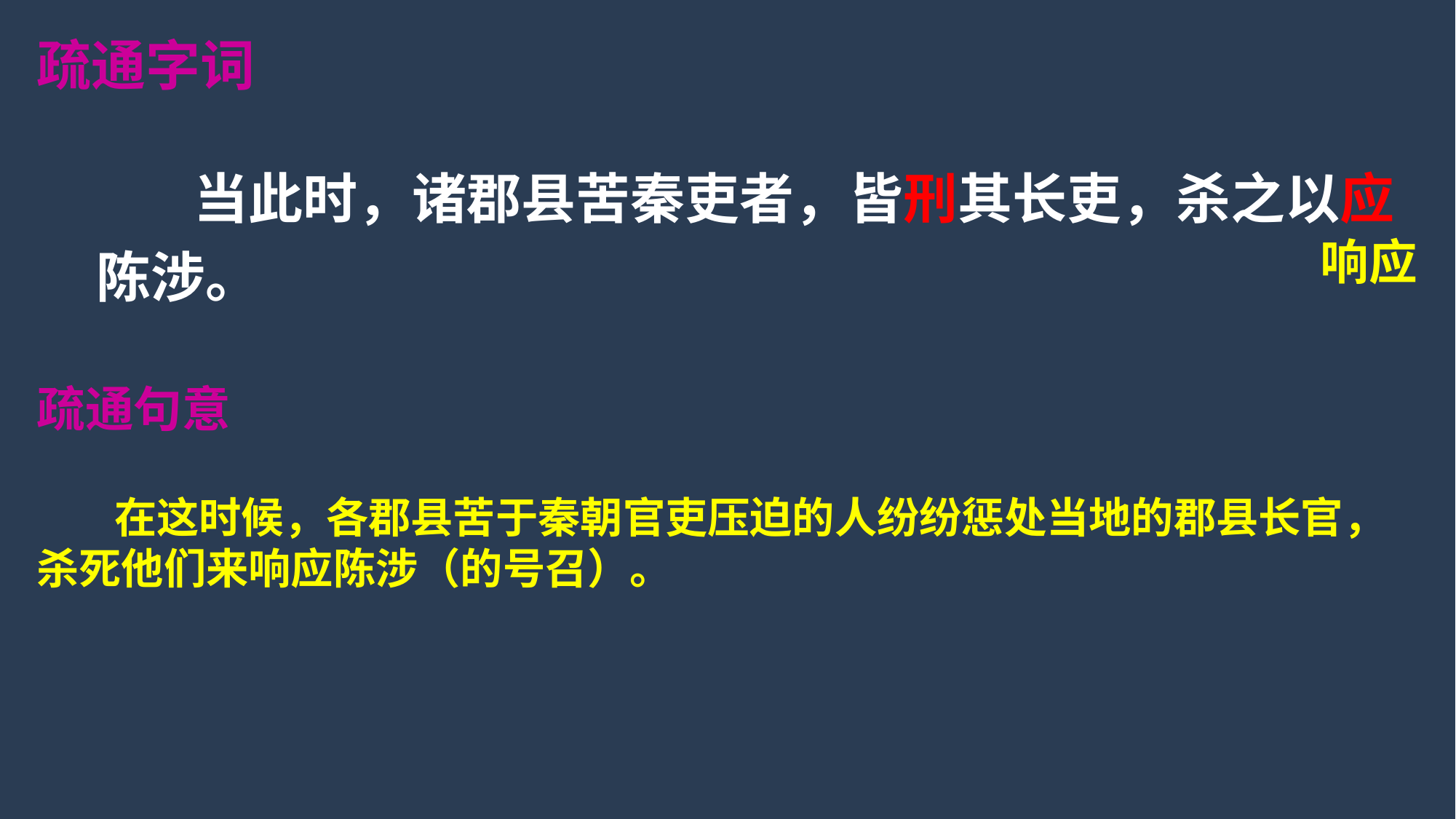

疏通字词
         当此时，诸郡县苦秦吏者，皆刑其长吏，杀之以应陈涉。

响应
疏通句意
       在这时候，各郡县苦于秦朝官吏压迫的人纷纷惩处当地的郡县长官，杀死他们来响应陈涉（的号召）。